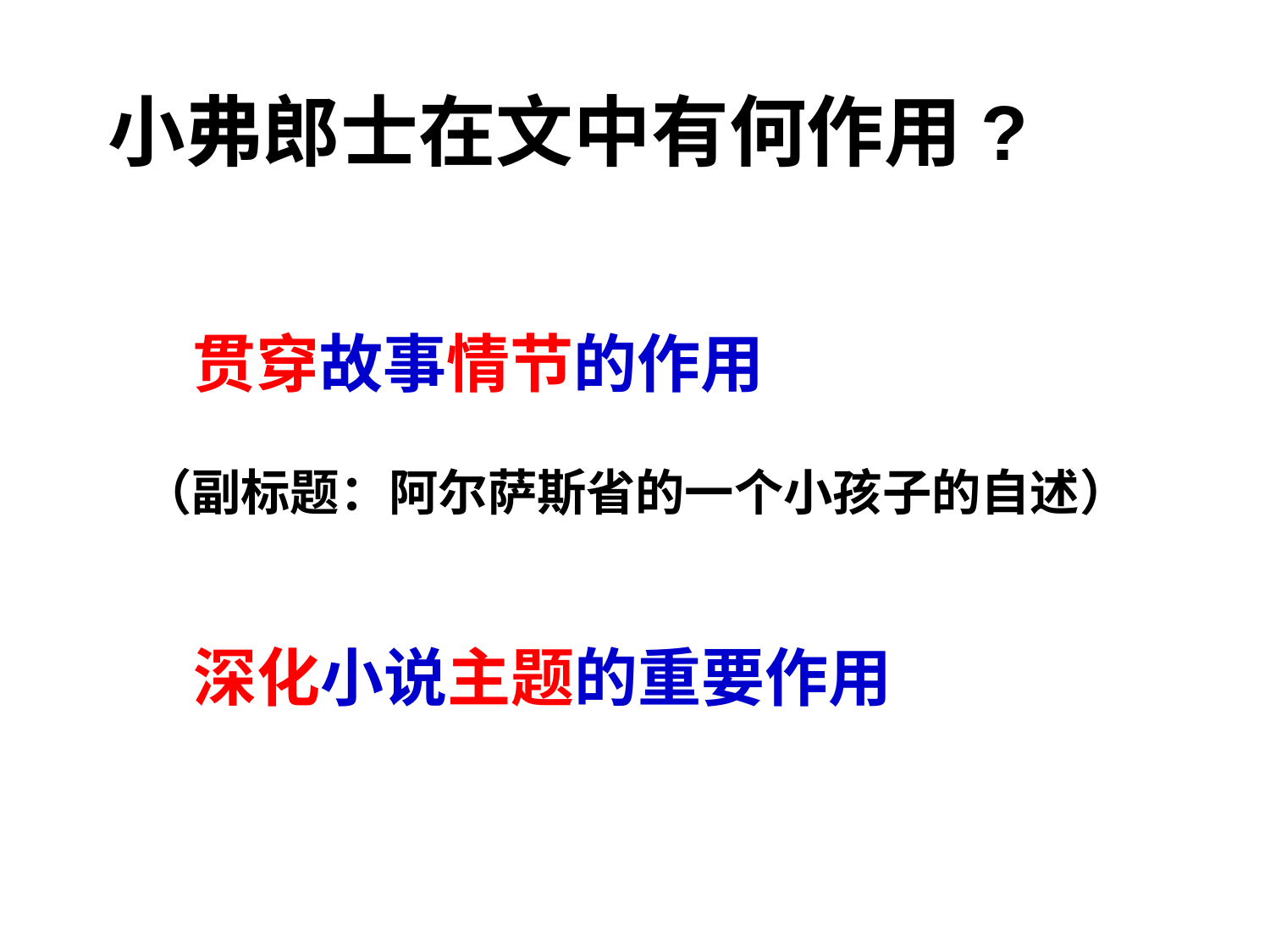

小弗郎士在文中有何作用?
贯穿故事情节的作用
（副标题：阿尔萨斯省的一个小孩子的自述）
深化小说主题的重要作用